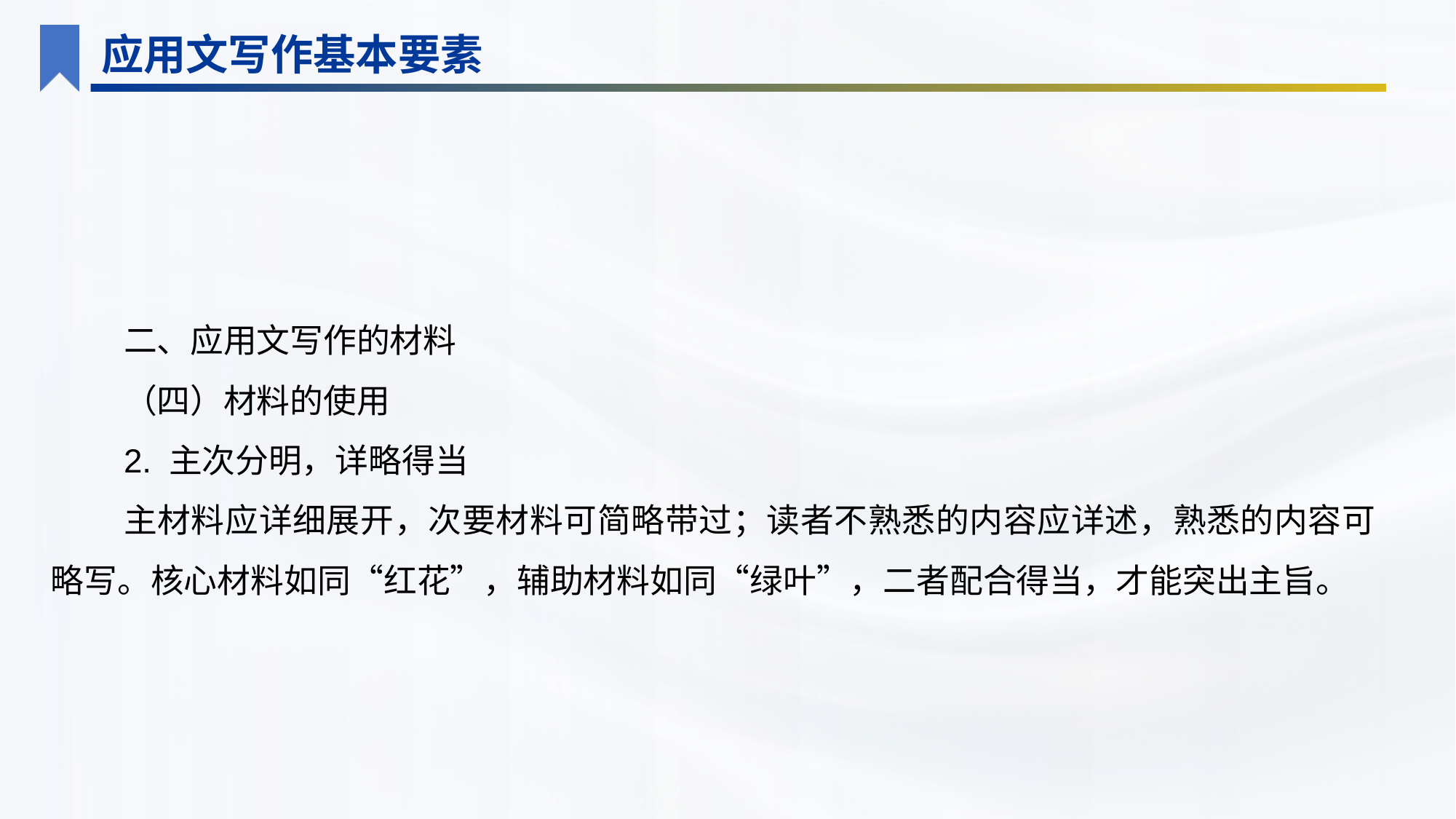

应用文写作基本要素
二、应用文写作的材料
（四）材料的使用
2. 主次分明，详略得当
主材料应详细展开，次要材料可简略带过；读者不熟悉的内容应详述，熟悉的内容可略写。核心材料如同“红花”，辅助材料如同“绿叶”，二者配合得当，才能突出主旨。